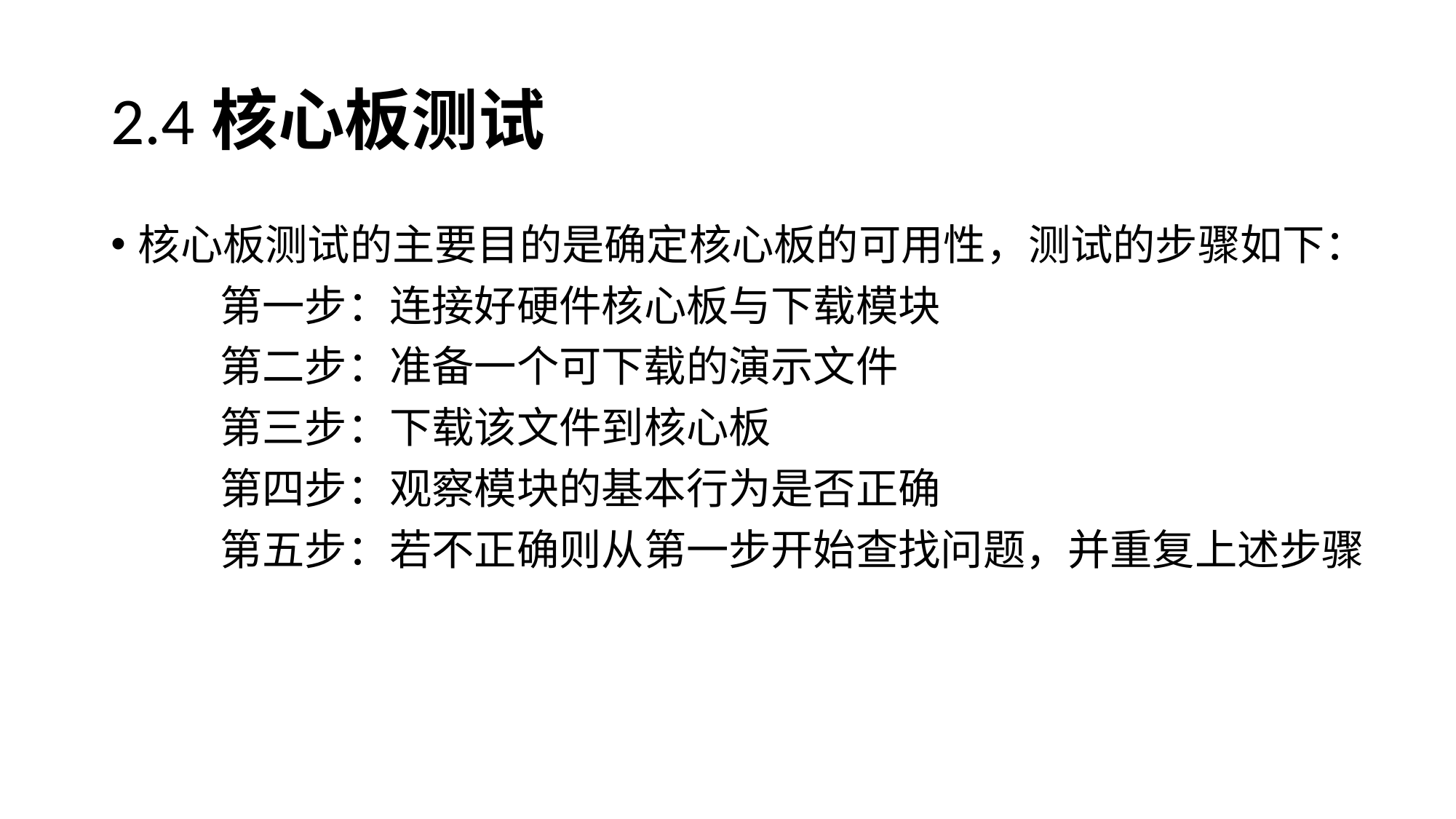

# 2.4核心板测试
核心板测试的主要目的是确定核心板的可用性，测试的步骤如下：
	第一步：连接好硬件核心板与下载模块
	第二步：准备一个可下载的演示文件
	第三步：下载该文件到核心板
	第四步：观察模块的基本行为是否正确
	第五步：若不正确则从第一步开始查找问题，并重复上述步骤